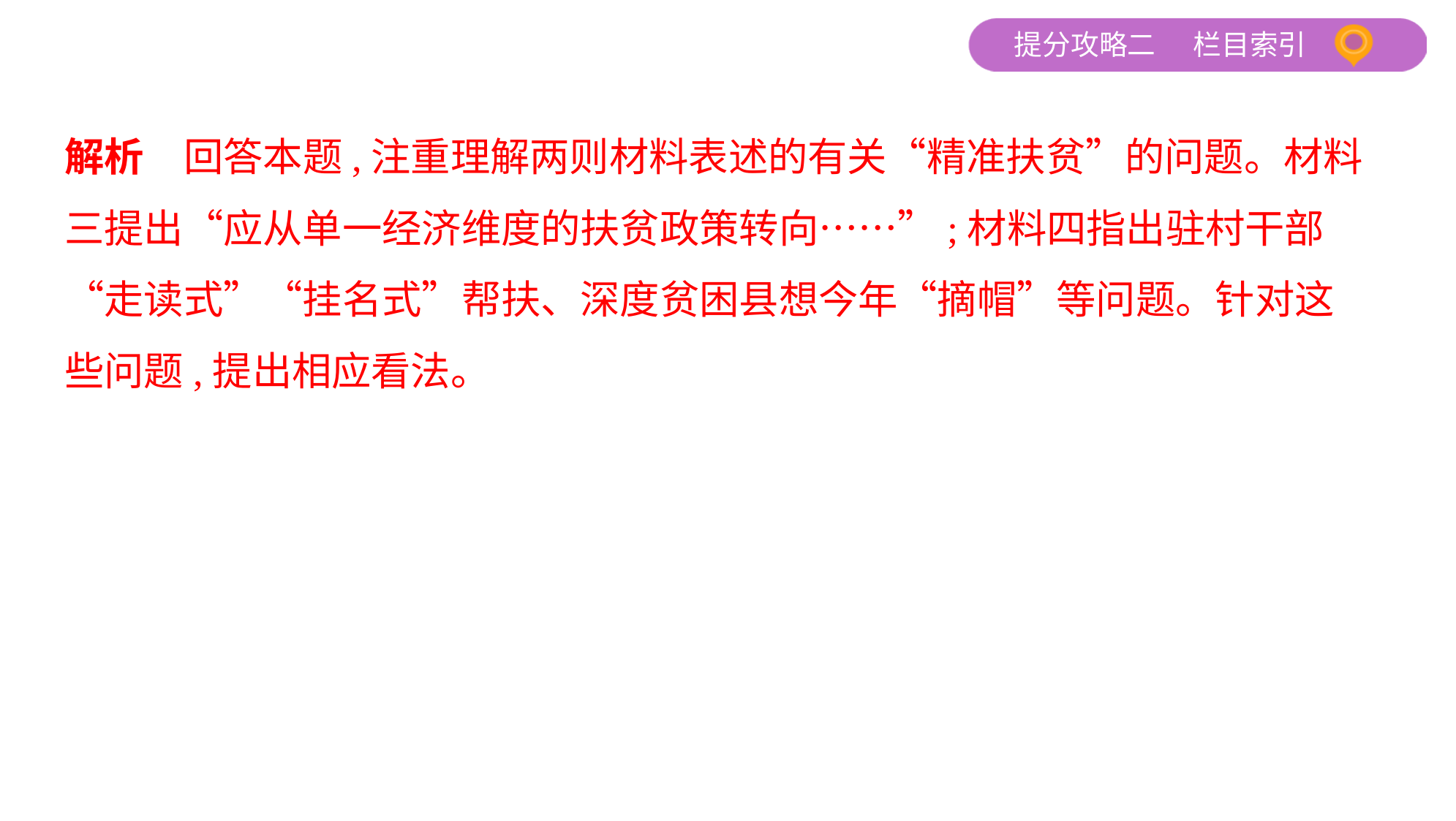

解析　回答本题,注重理解两则材料表述的有关“精准扶贫”的问题。材料
三提出“应从单一经济维度的扶贫政策转向……”;材料四指出驻村干部
“走读式”“挂名式”帮扶、深度贫困县想今年“摘帽”等问题。针对这
些问题,提出相应看法。